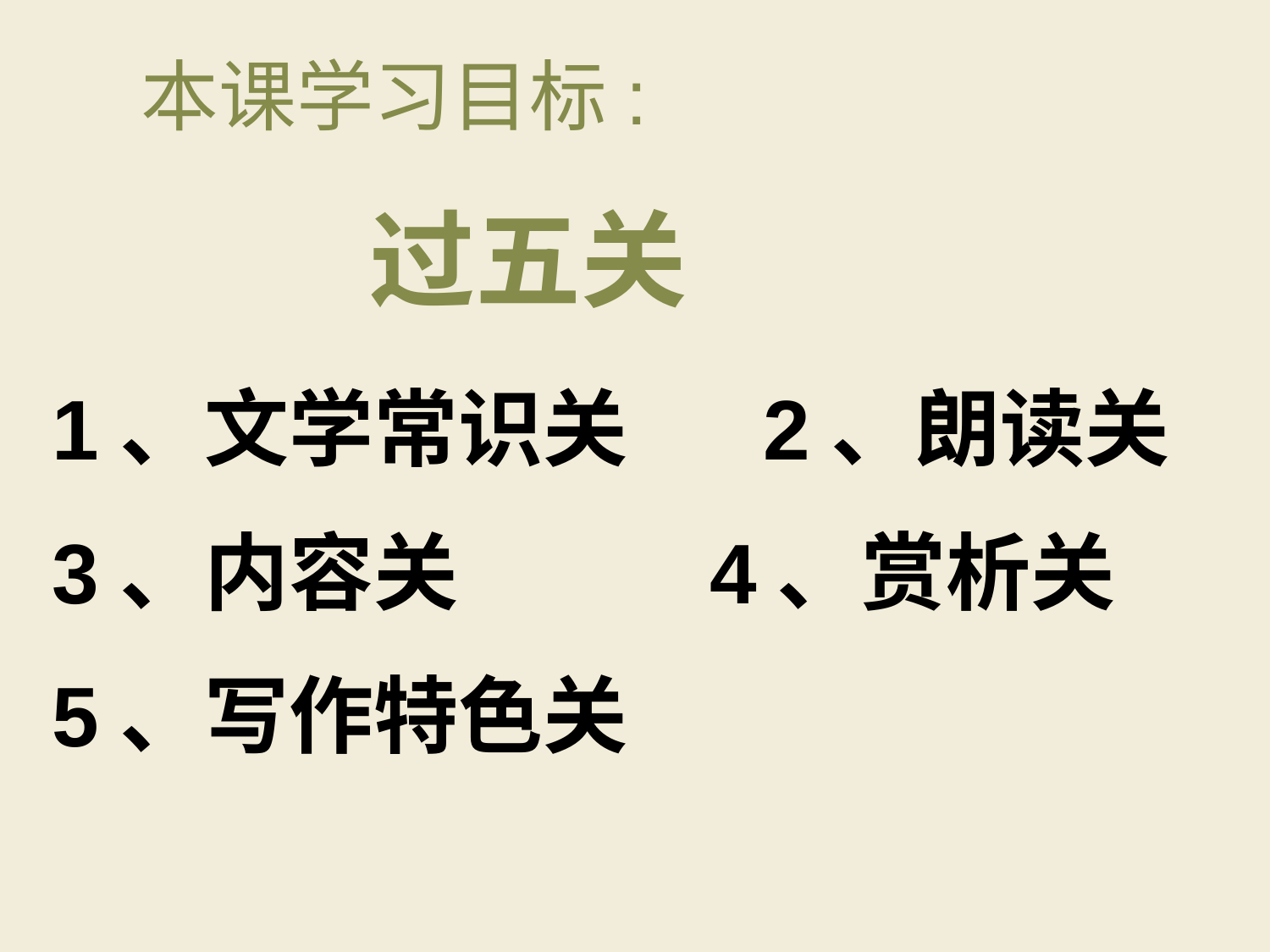

本课学习目标:
                   过五关
1、文学常识关      2、朗读关
3、内容关            4、赏析关
5、写作特色关